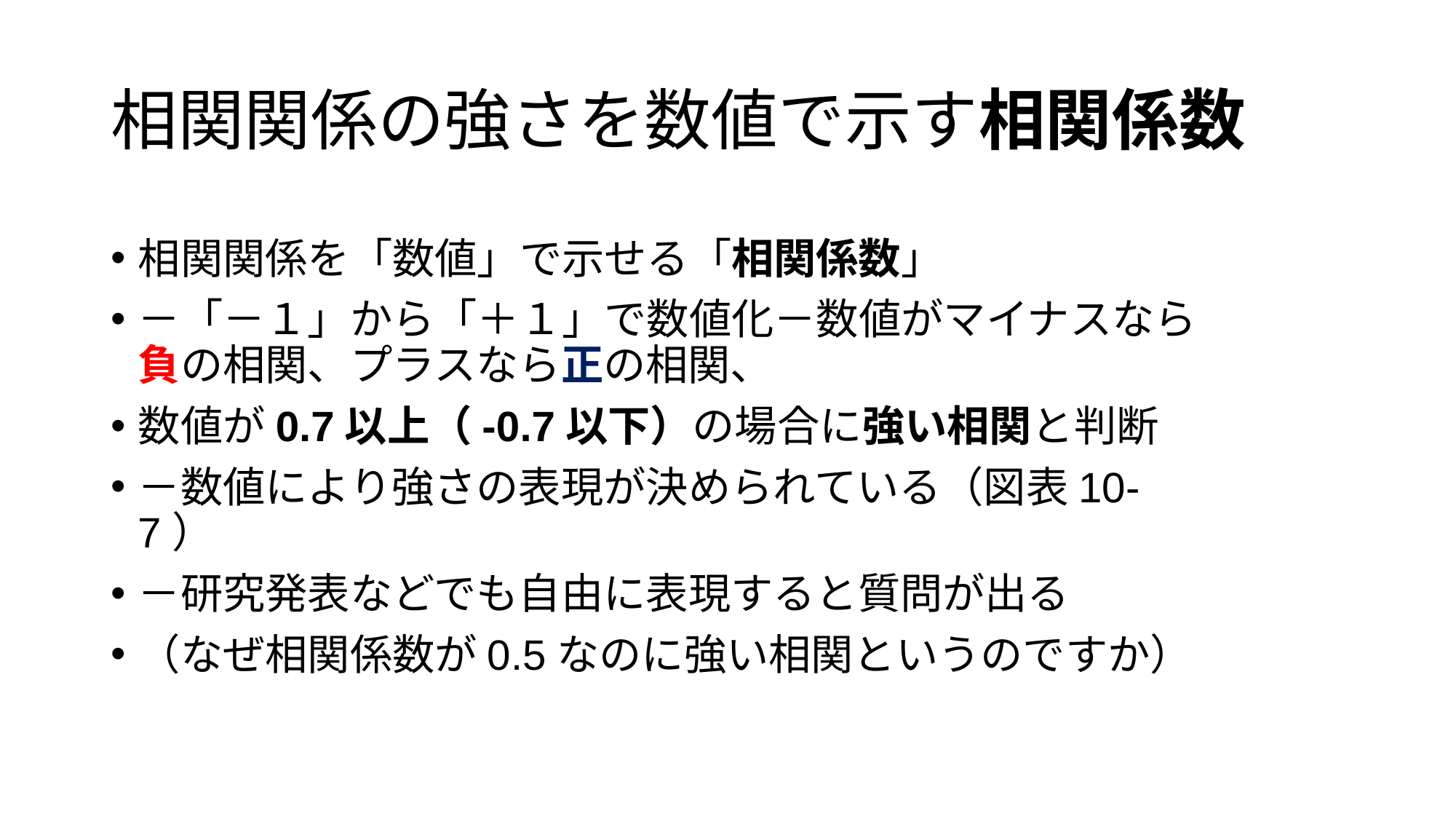

# 相関関係の強さを数値で示す相関係数
相関関係を「数値」で示せる「相関係数」
－「－１」から「＋１」で数値化－数値がマイナスなら負の相関、プラスなら正の相関、
数値が0.7以上（-0.7以下）の場合に強い相関と判断
－数値により強さの表現が決められている（図表10-7）
－研究発表などでも自由に表現すると質問が出る
（なぜ相関係数が0.5なのに強い相関というのですか）

12